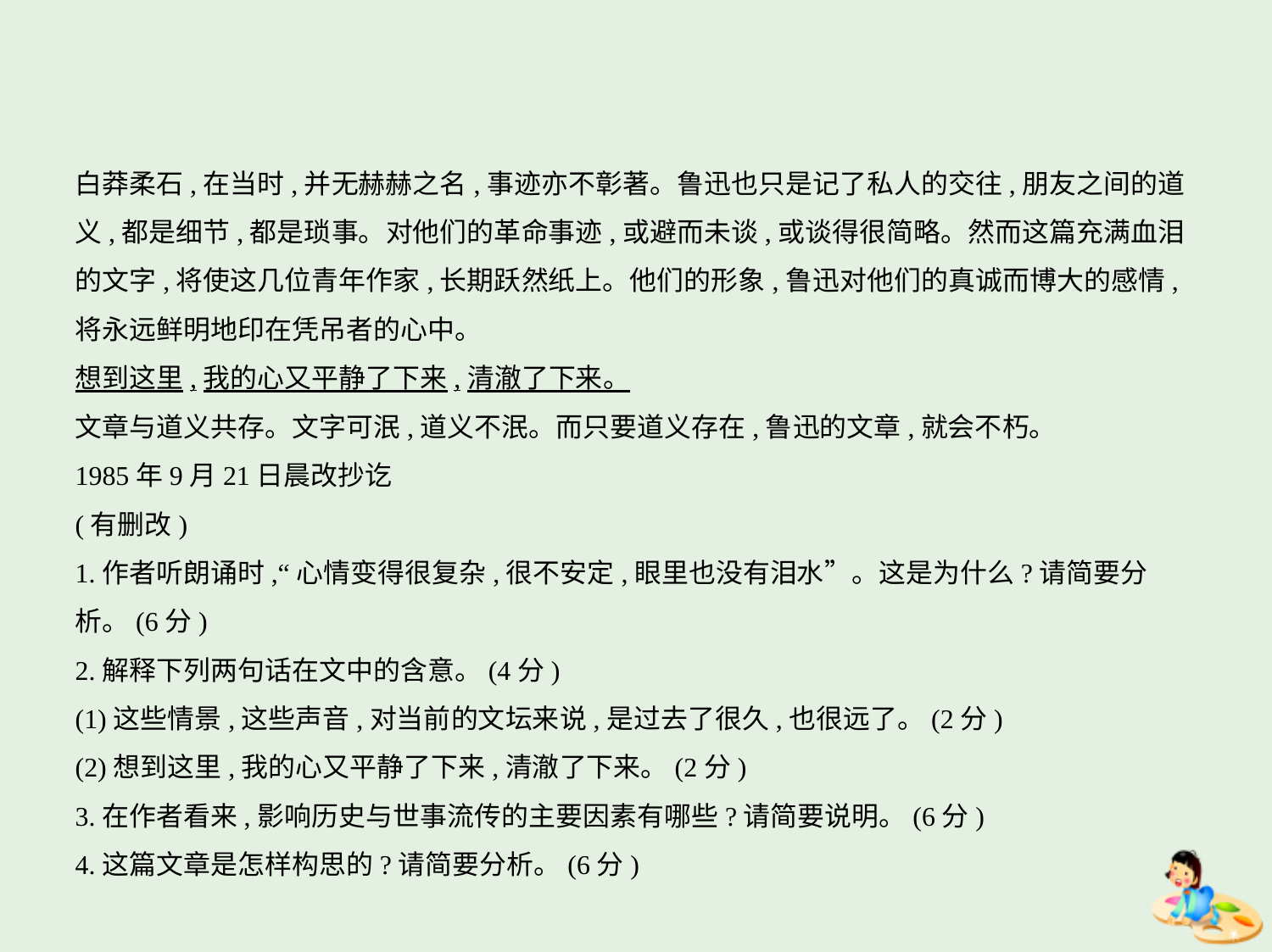

白莽柔石,在当时,并无赫赫之名,事迹亦不彰著。鲁迅也只是记了私人的交往,朋友之间的道
义,都是细节,都是琐事。对他们的革命事迹,或避而未谈,或谈得很简略。然而这篇充满血泪
的文字,将使这几位青年作家,长期跃然纸上。他们的形象,鲁迅对他们的真诚而博大的感情,
将永远鲜明地印在凭吊者的心中。
想到这里,我的心又平静了下来,清澈了下来。
文章与道义共存。文字可泯,道义不泯。而只要道义存在,鲁迅的文章,就会不朽。
1985年9月21日晨改抄讫
(有删改)
1.作者听朗诵时,“心情变得很复杂,很不安定,眼里也没有泪水”。这是为什么?请简要分
析。(6分)
2.解释下列两句话在文中的含意。(4分)
(1)这些情景,这些声音,对当前的文坛来说,是过去了很久,也很远了。(2分)
(2)想到这里,我的心又平静了下来,清澈了下来。(2分)
3.在作者看来,影响历史与世事流传的主要因素有哪些?请简要说明。(6分)
4.这篇文章是怎样构思的?请简要分析。(6分)